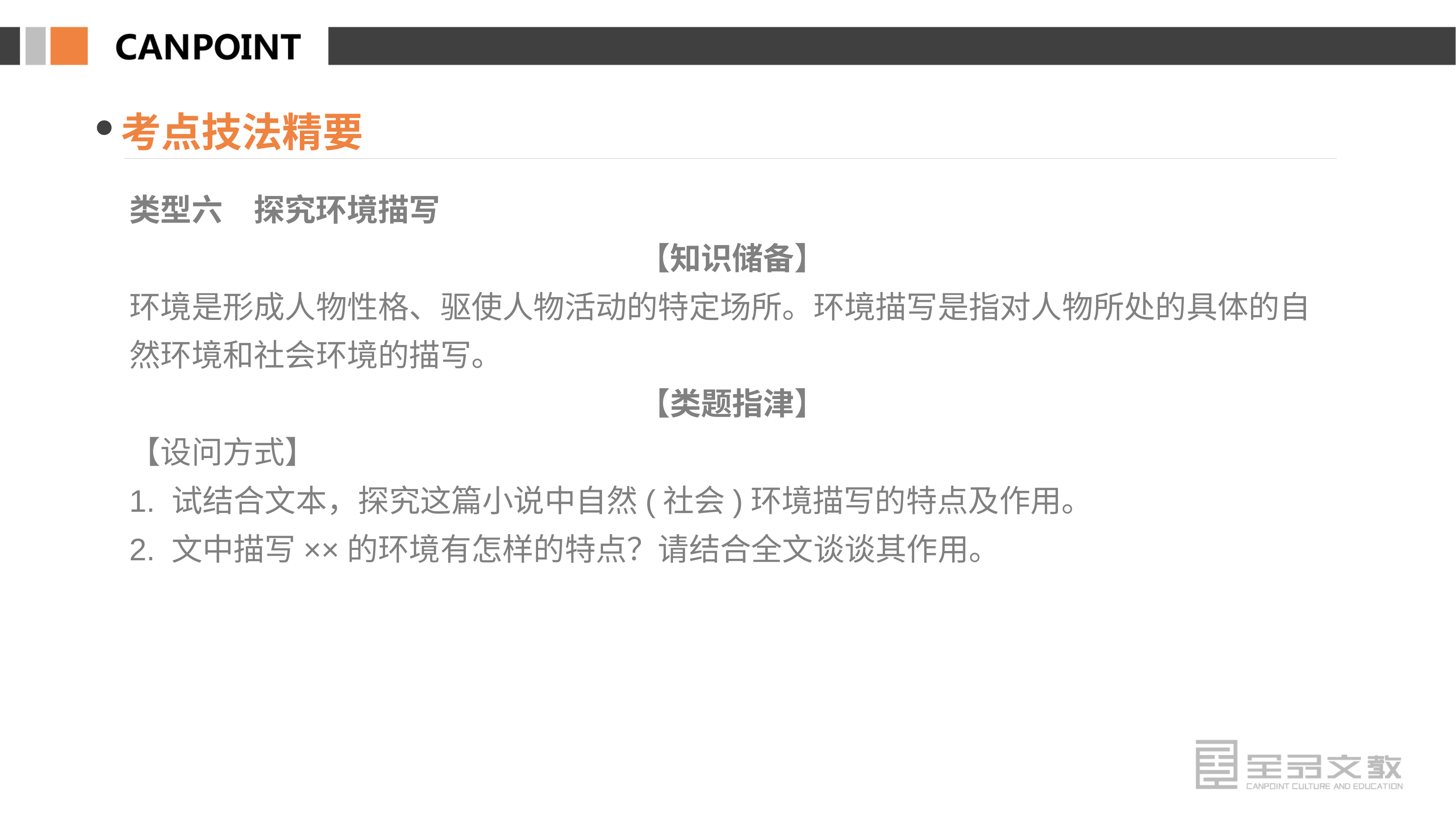

考点技法精要

类型六　探究环境描写
【知识储备】
环境是形成人物性格、驱使人物活动的特定场所。环境描写是指对人物所处的具体的自然环境和社会环境的描写。
【类题指津】
【设问方式】
1. 试结合文本，探究这篇小说中自然(社会)环境描写的特点及作用。
2. 文中描写××的环境有怎样的特点？请结合全文谈谈其作用。